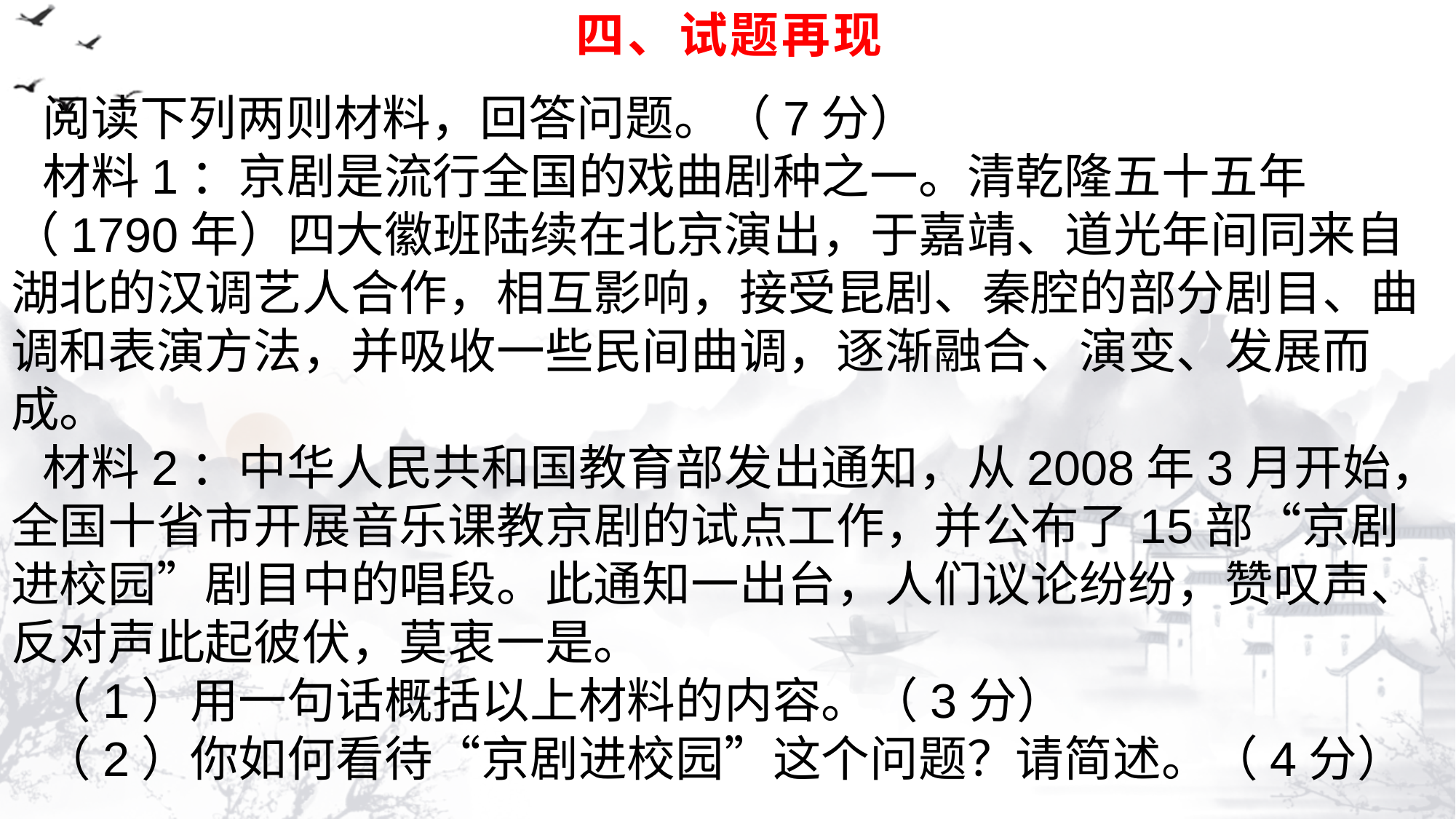

# 四、试题再现
阅读下列两则材料，回答问题。（7分）
材料1：京剧是流行全国的戏曲剧种之一。清乾隆五十五年（1790年）四大徽班陆续在北京演出，于嘉靖、道光年间同来自湖北的汉调艺人合作，相互影响，接受昆剧、秦腔的部分剧目、曲调和表演方法，并吸收一些民间曲调，逐渐融合、演变、发展而成。
材料2：中华人民共和国教育部发出通知，从2008年3月开始，全国十省市开展音乐课教京剧的试点工作，并公布了15部“京剧进校园”剧目中的唱段。此通知一出台，人们议论纷纷，赞叹声、反对声此起彼伏，莫衷一是。
（1）用一句话概括以上材料的内容。（3分）
（2）你如何看待“京剧进校园”这个问题？请简述。（4分）